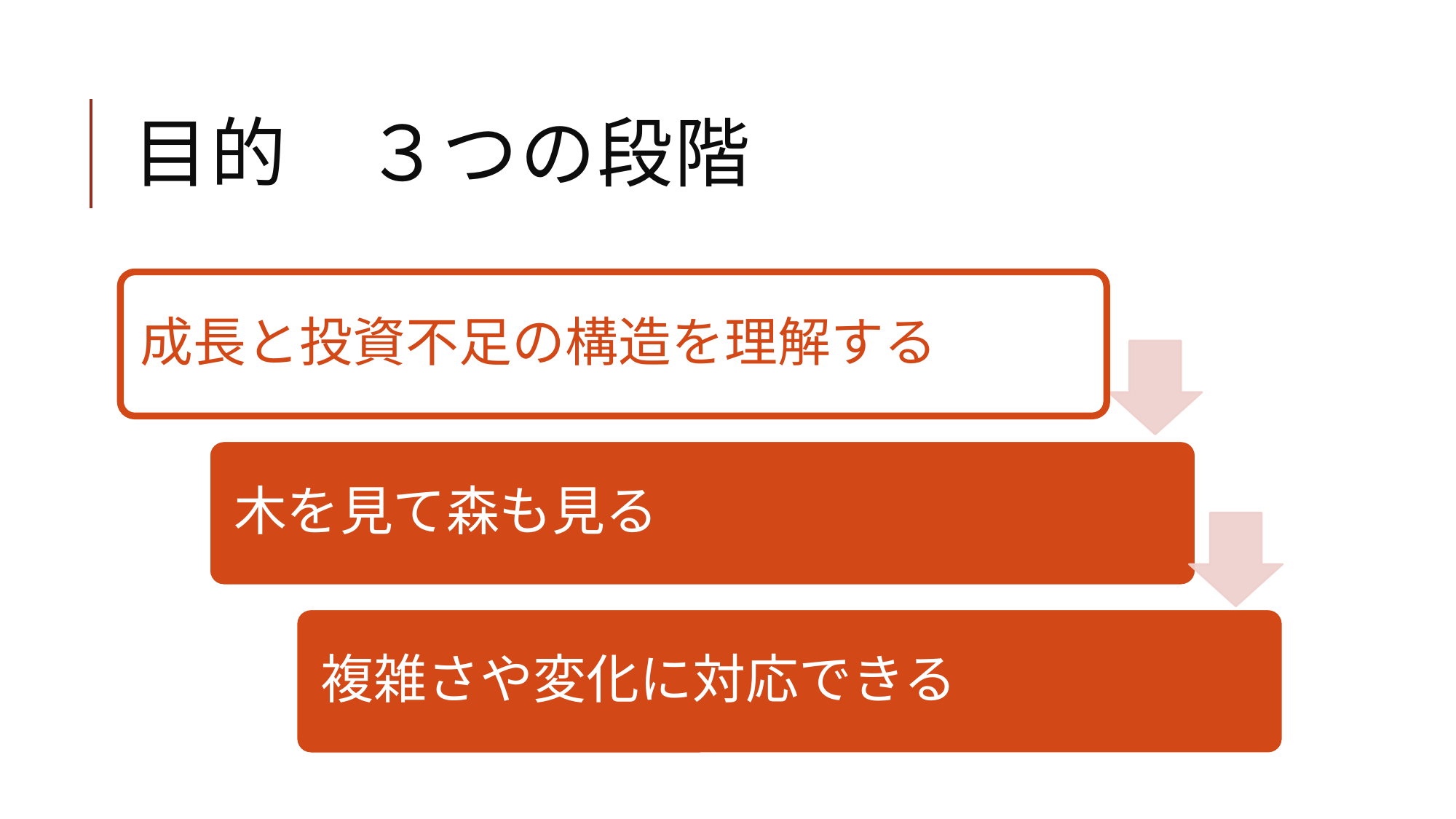

# 目的　３つの段階

成長と投資不足の構造を理解する
基本的なシステム原型を理解する
木を見て森も見る
複雑さや変化に対応できる